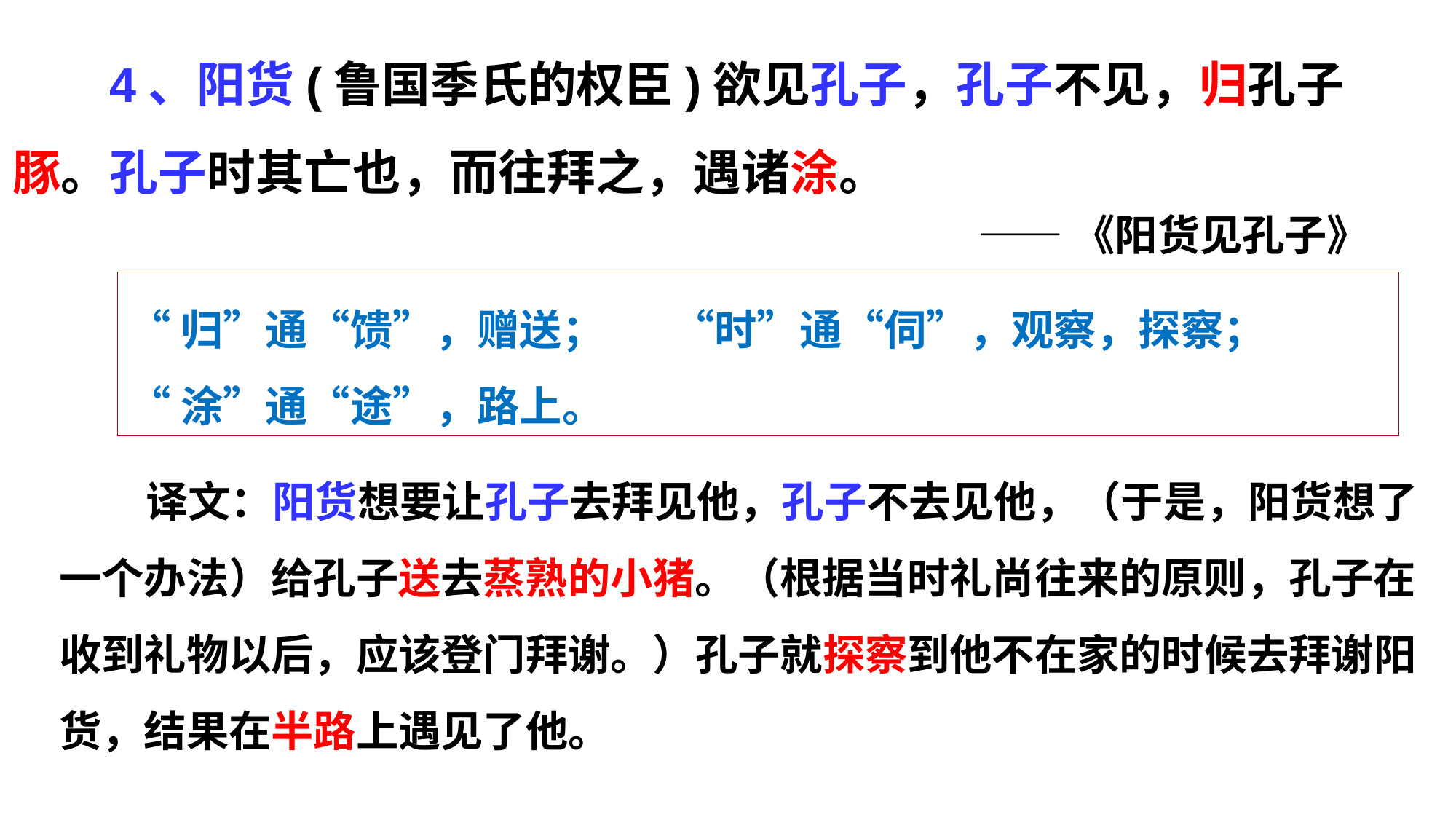

4、阳货(鲁国季氏的权臣)欲见孔子，孔子不见，归孔子豚。孔子时其亡也，而往拜之，遇诸涂。
——《阳货见孔子》
“归”通“馈”，赠送；       “时”通“伺”，观察，探察；
“涂”通“途”，路上。
译文：阳货想要让孔子去拜见他，孔子不去见他，（于是，阳货想了一个办法）给孔子送去蒸熟的小猪。（根据当时礼尚往来的原则，孔子在收到礼物以后，应该登门拜谢。）孔子就探察到他不在家的时候去拜谢阳货，结果在半路上遇见了他。